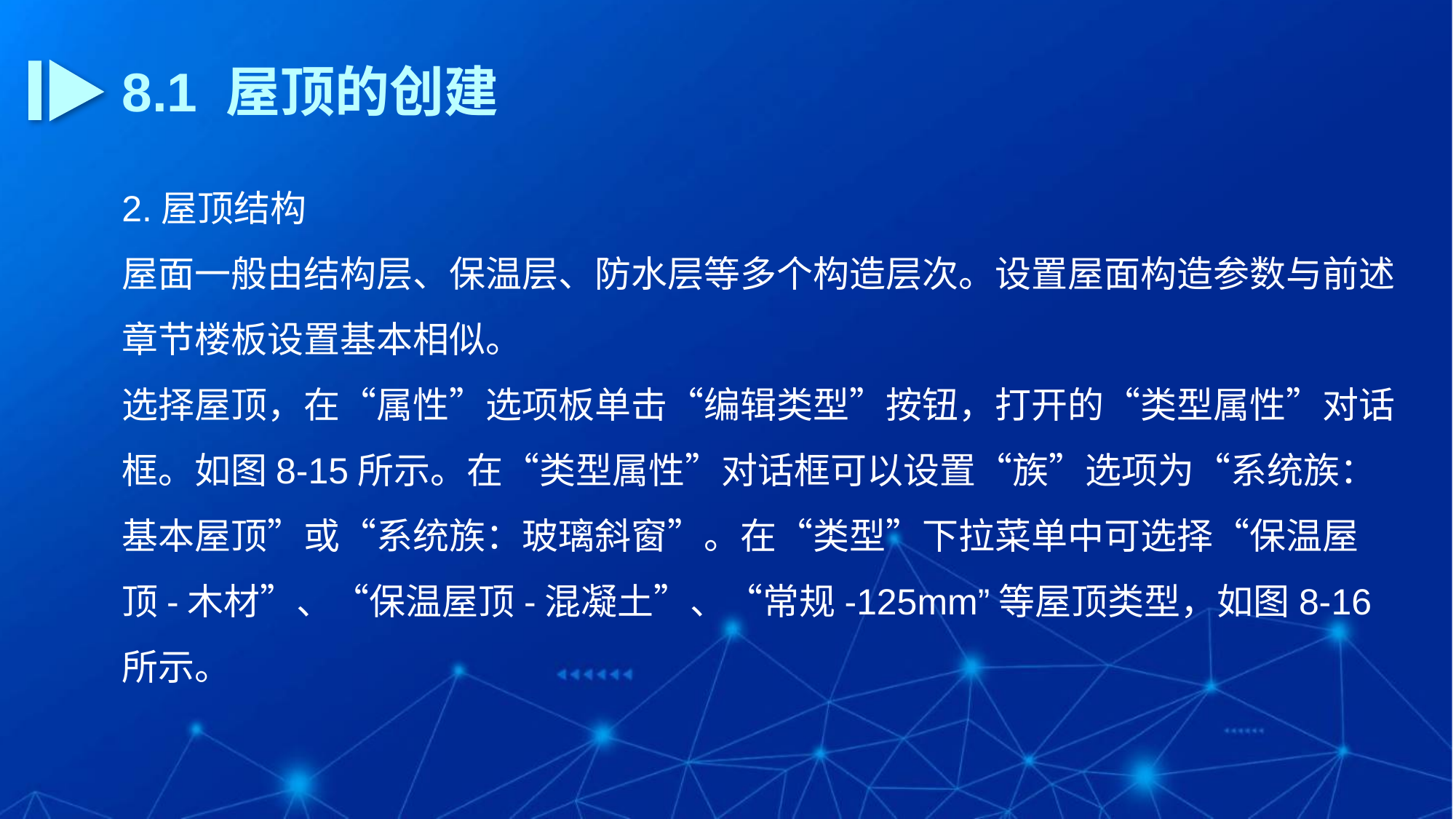

8.1 屋顶的创建

2.屋顶结构
屋面一般由结构层、保温层、防水层等多个构造层次。设置屋面构造参数与前述章节楼板设置基本相似。
选择屋顶，在“属性”选项板单击“编辑类型”按钮，打开的“类型属性”对话框。如图8-15所示。在“类型属性”对话框可以设置“族”选项为“系统族：基本屋顶”或“系统族：玻璃斜窗”。在“类型”下拉菜单中可选择“保温屋顶-木材”、“保温屋顶-混凝土”、“常规-125mm”等屋顶类型，如图8-16所示。